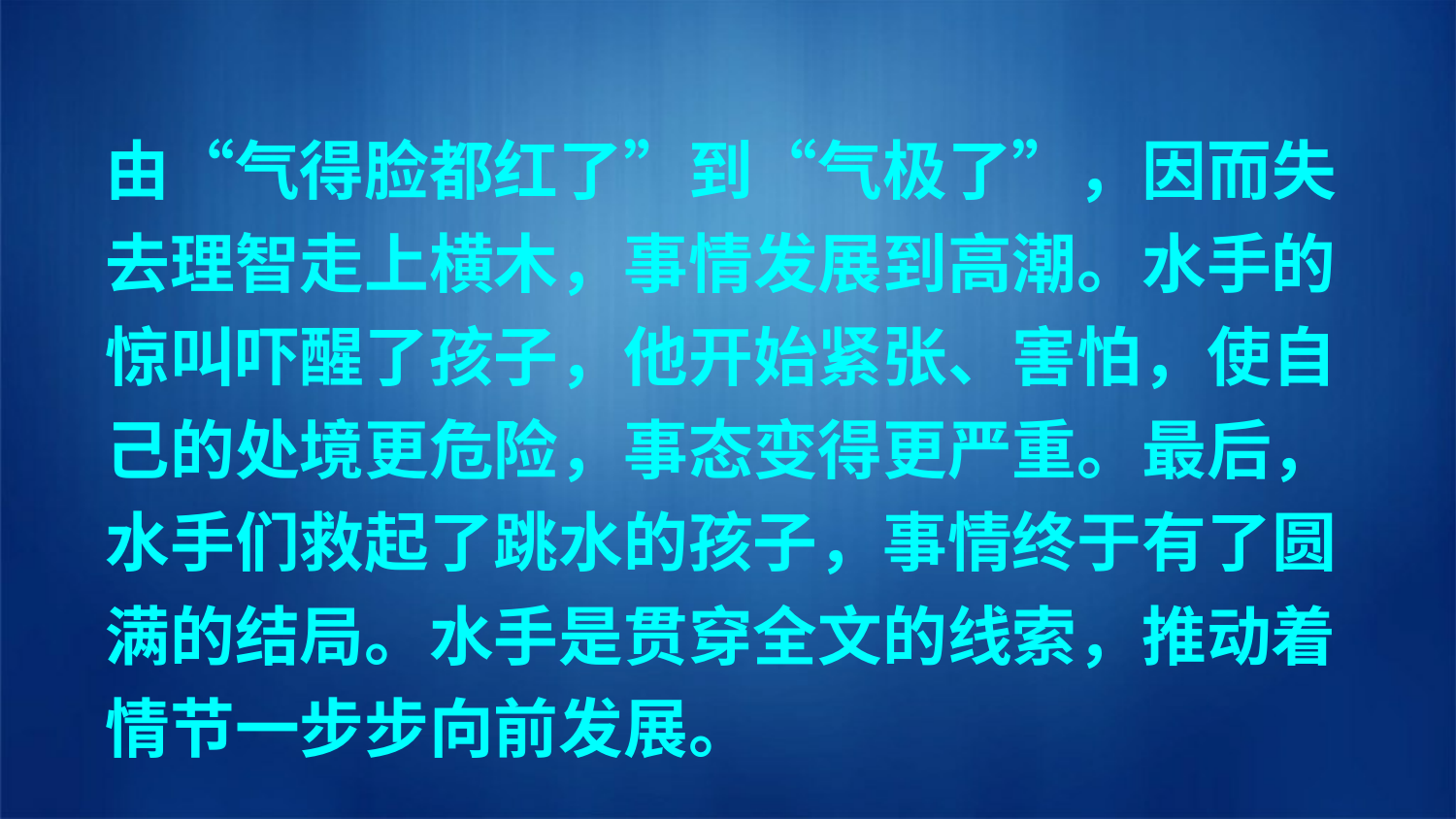

由“气得脸都红了”到“气极了”，因而失去理智走上横木，事情发展到高潮。水手的惊叫吓醒了孩子，他开始紧张、害怕，使自己的处境更危险，事态变得更严重。最后，水手们救起了跳水的孩子，事情终于有了圆满的结局。水手是贯穿全文的线索，推动着情节一步步向前发展。